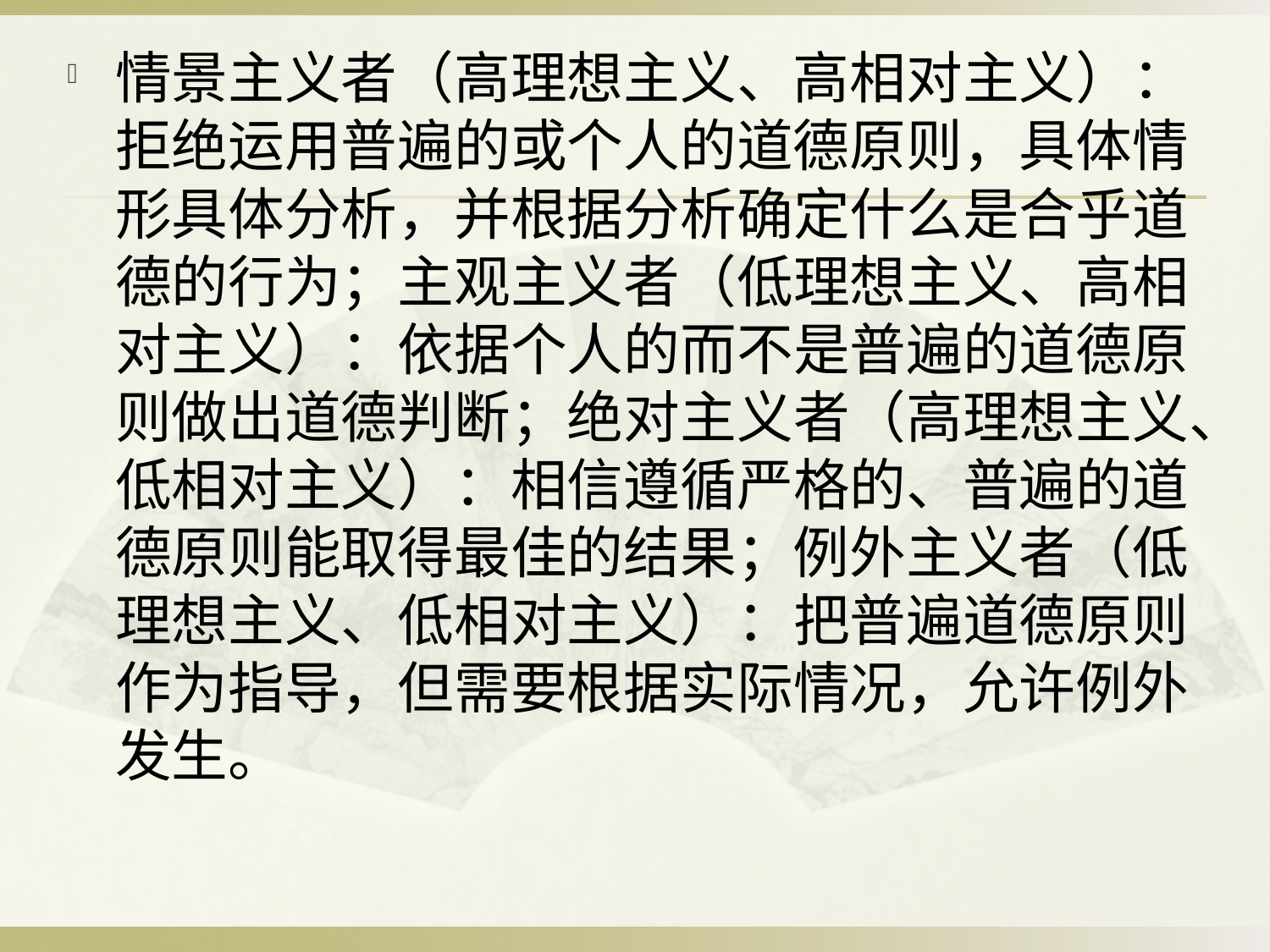

情景主义者（高理想主义、高相对主义）：拒绝运用普遍的或个人的道德原则，具体情形具体分析，并根据分析确定什么是合乎道德的行为；主观主义者（低理想主义、高相对主义）：依据个人的而不是普遍的道德原则做出道德判断；绝对主义者（高理想主义、低相对主义）：相信遵循严格的、普遍的道德原则能取得最佳的结果；例外主义者（低理想主义、低相对主义）：把普遍道德原则作为指导，但需要根据实际情况，允许例外发生。
#